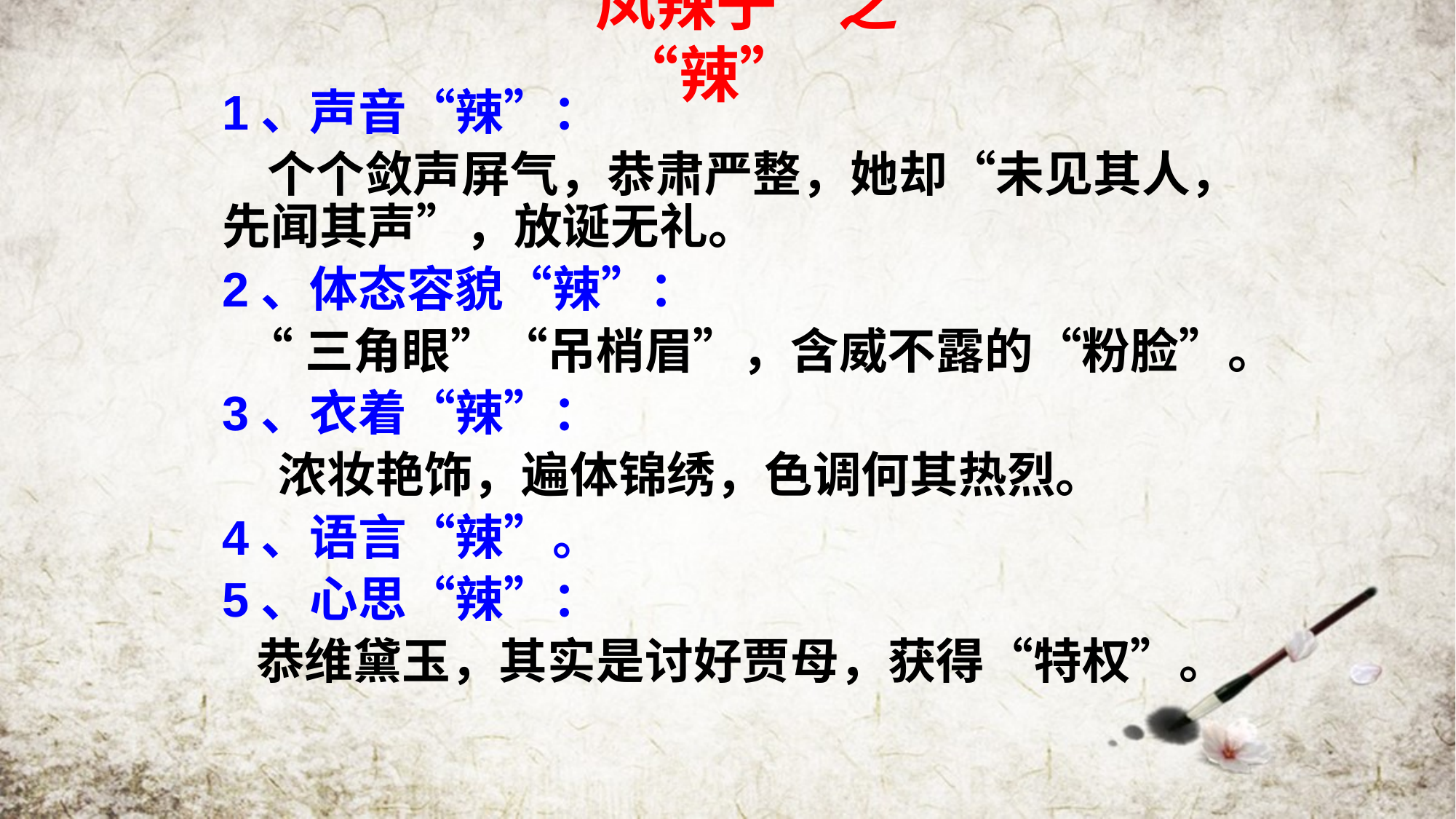

# “凤辣子”之“辣”
1、声音“辣”：
   个个敛声屏气，恭肃严整，她却“未见其人，先闻其声”，放诞无礼。
2、体态容貌“辣”：
  “三角眼”“吊梢眉”，含威不露的“粉脸”。
3、衣着“辣”：
    浓妆艳饰，遍体锦绣，色调何其热烈。
4、语言“辣”。
5、心思“辣”：
  恭维黛玉，其实是讨好贾母，获得“特权”。